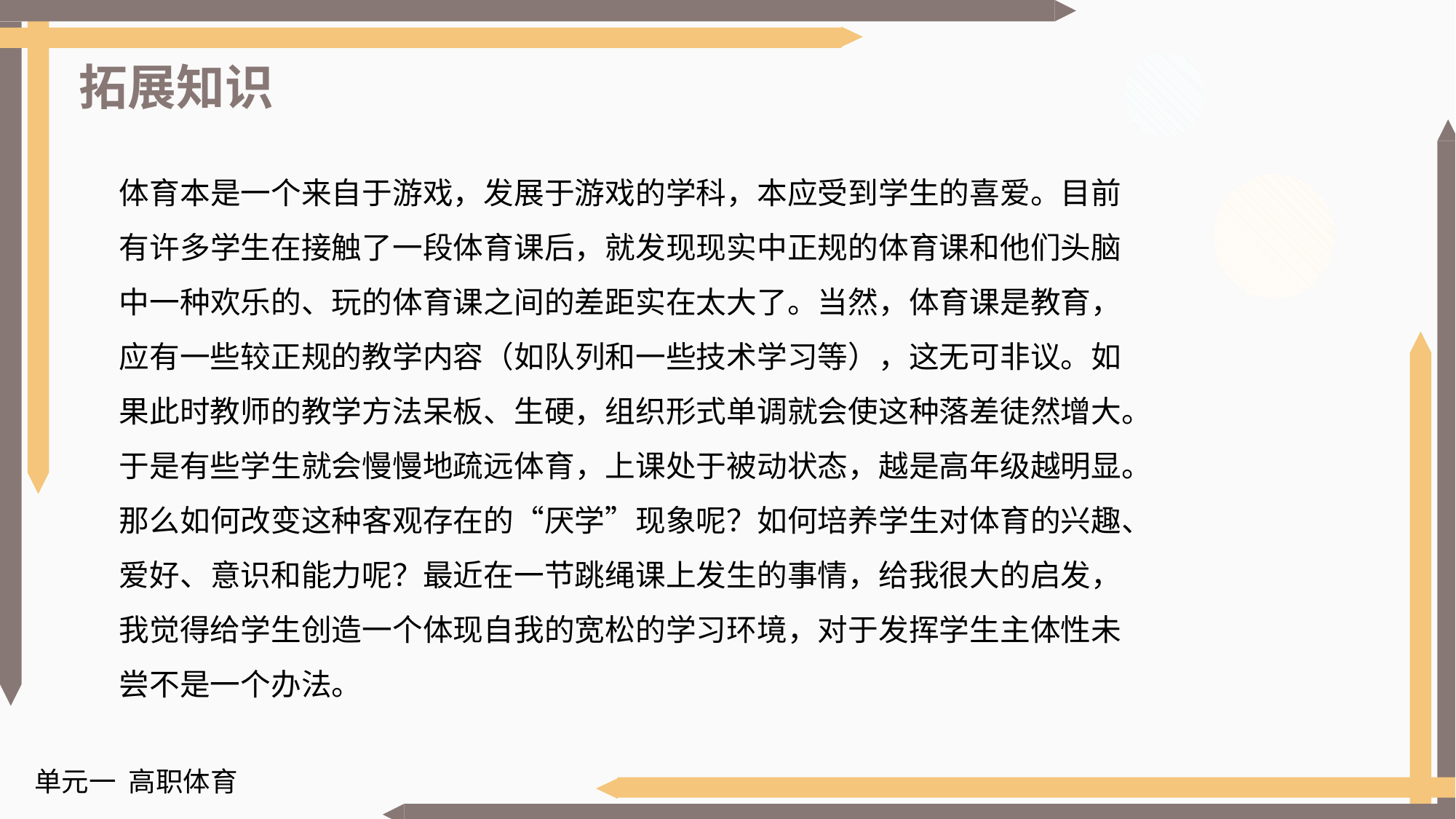

拓展知识

体育本是一个来自于游戏，发展于游戏的学科，本应受到学生的喜爱。目前有许多学生在接触了一段体育课后，就发现现实中正规的体育课和他们头脑中一种欢乐的、玩的体育课之间的差距实在太大了。当然，体育课是教育，应有一些较正规的教学内容（如队列和一些技术学习等），这无可非议。如果此时教师的教学方法呆板、生硬，组织形式单调就会使这种落差徒然增大。于是有些学生就会慢慢地疏远体育，上课处于被动状态，越是高年级越明显。那么如何改变这种客观存在的“厌学”现象呢？如何培养学生对体育的兴趣、爱好、意识和能力呢？最近在一节跳绳课上发生的事情，给我很大的启发，我觉得给学生创造一个体现自我的宽松的学习环境，对于发挥学生主体性未尝不是一个办法。

单元一  高职体育